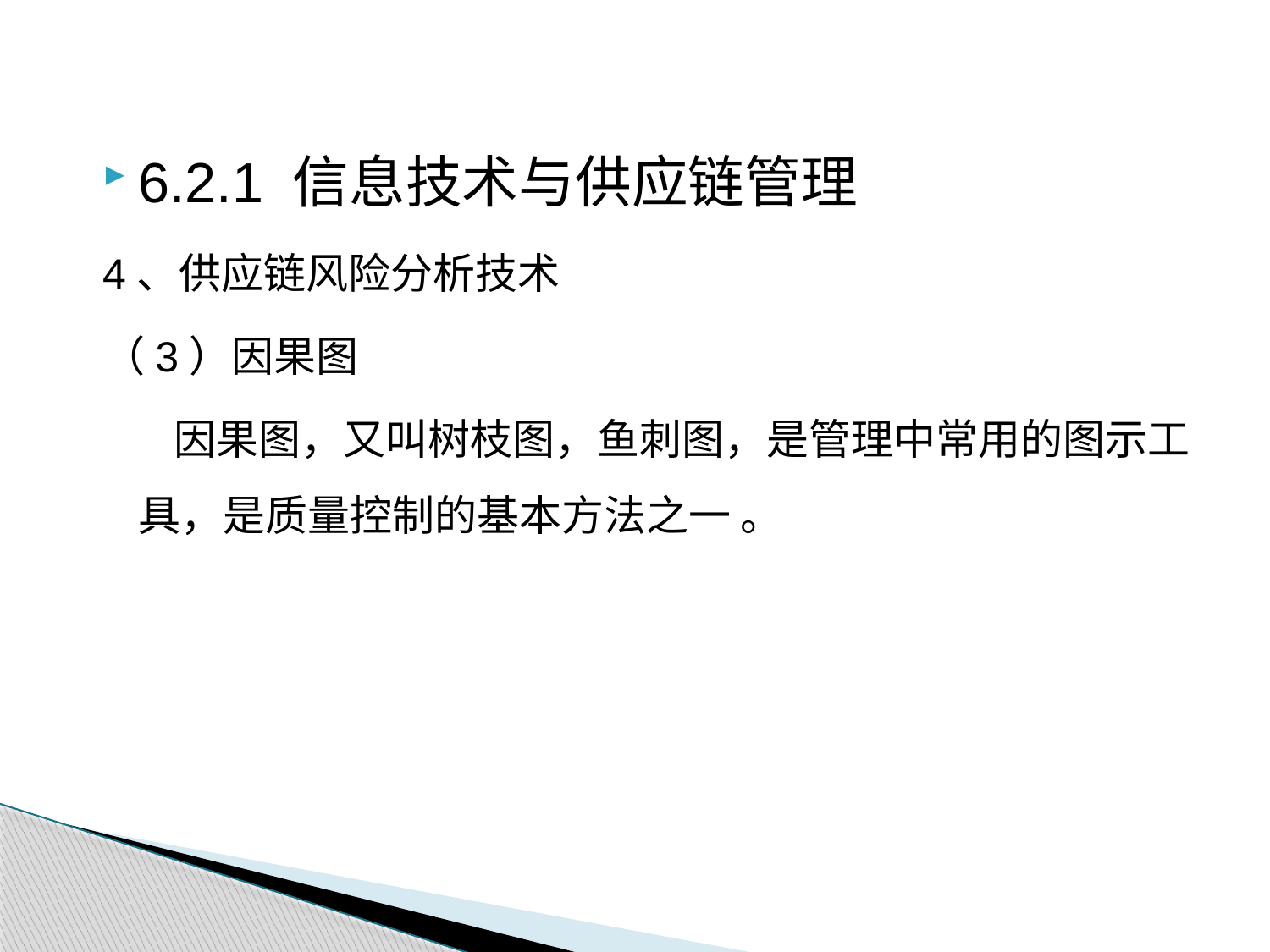

6.2.1 信息技术与供应链管理
4、供应链风险分析技术
（3）因果图
因果图，又叫树枝图，鱼刺图，是管理中常用的图示工具，是质量控制的基本方法之一 。